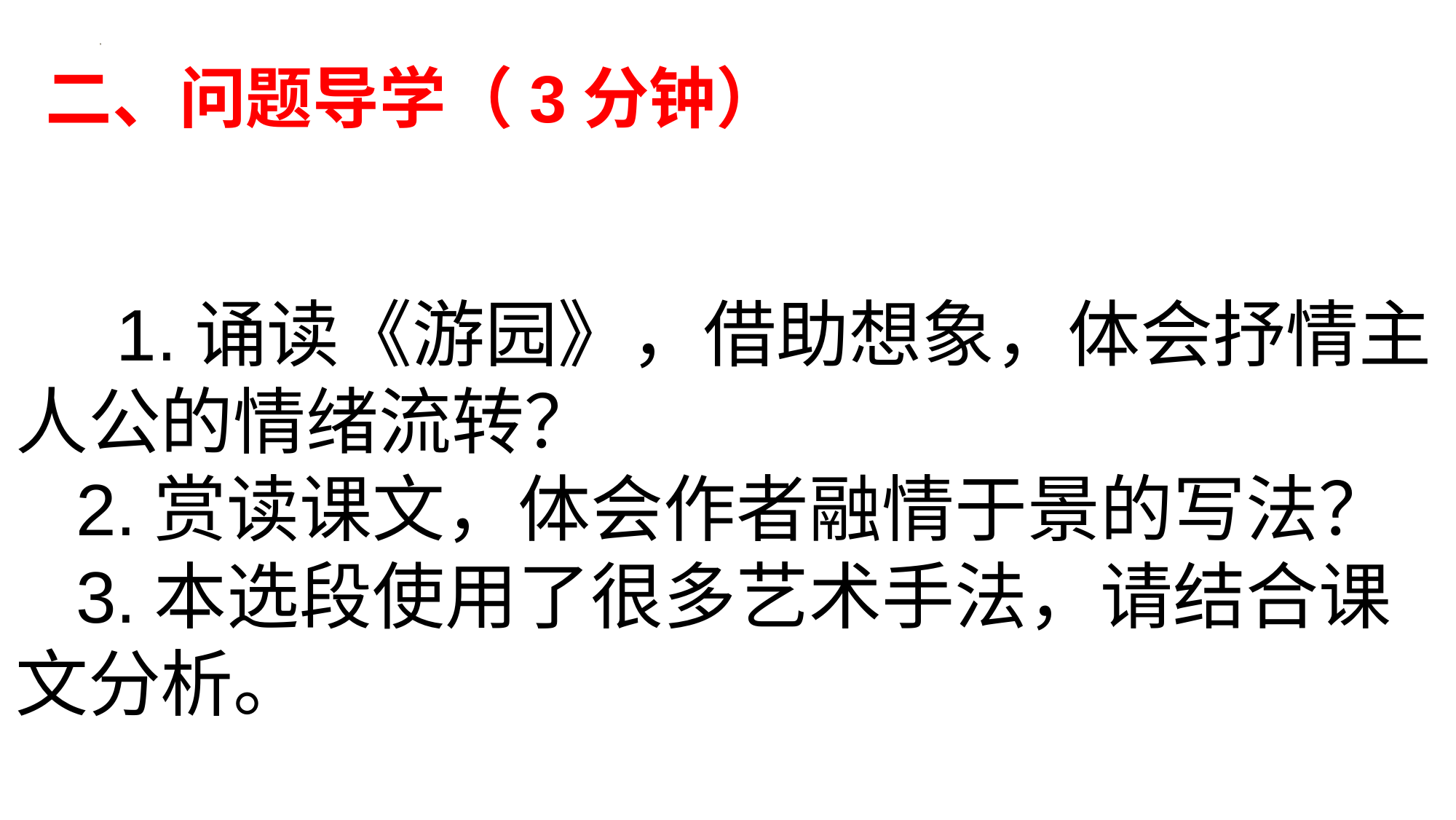

二、问题导学（3分钟）
     1.诵读《游园》，借助想象，体会抒情主人公的情绪流转？
   2.赏读课文，体会作者融情于景的写法？
   3.本选段使用了很多艺术手法，请结合课文分析。